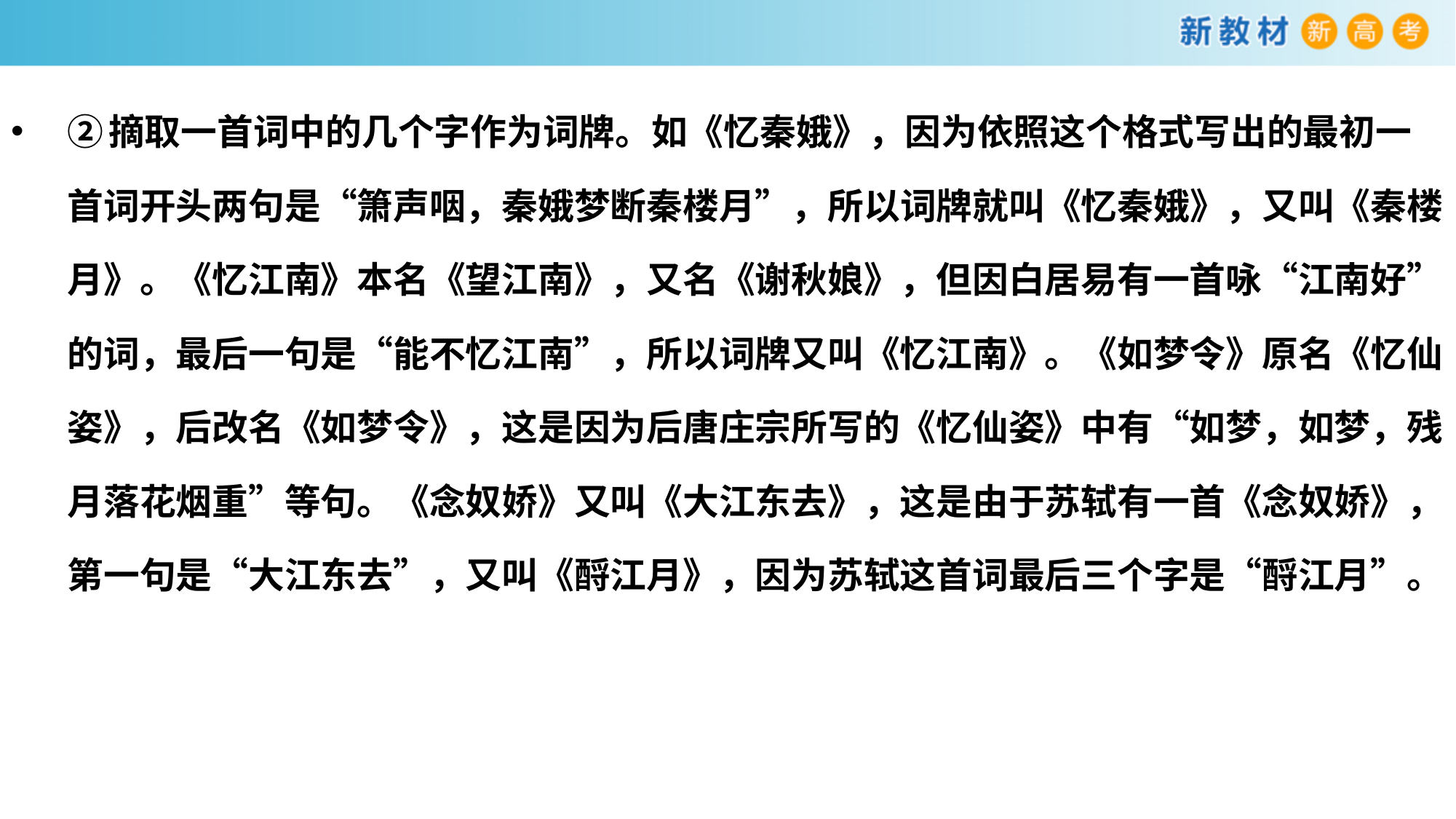

②摘取一首词中的几个字作为词牌。如《忆秦娥》，因为依照这个格式写出的最初一首词开头两句是“箫声咽，秦娥梦断秦楼月”，所以词牌就叫《忆秦娥》，又叫《秦楼月》。《忆江南》本名《望江南》，又名《谢秋娘》，但因白居易有一首咏“江南好”的词，最后一句是“能不忆江南”，所以词牌又叫《忆江南》。《如梦令》原名《忆仙姿》，后改名《如梦令》，这是因为后唐庄宗所写的《忆仙姿》中有“如梦，如梦，残月落花烟重”等句。《念奴娇》又叫《大江东去》，这是由于苏轼有一首《念奴娇》，第一句是“大江东去”，又叫《酹江月》，因为苏轼这首词最后三个字是“酹江月”。